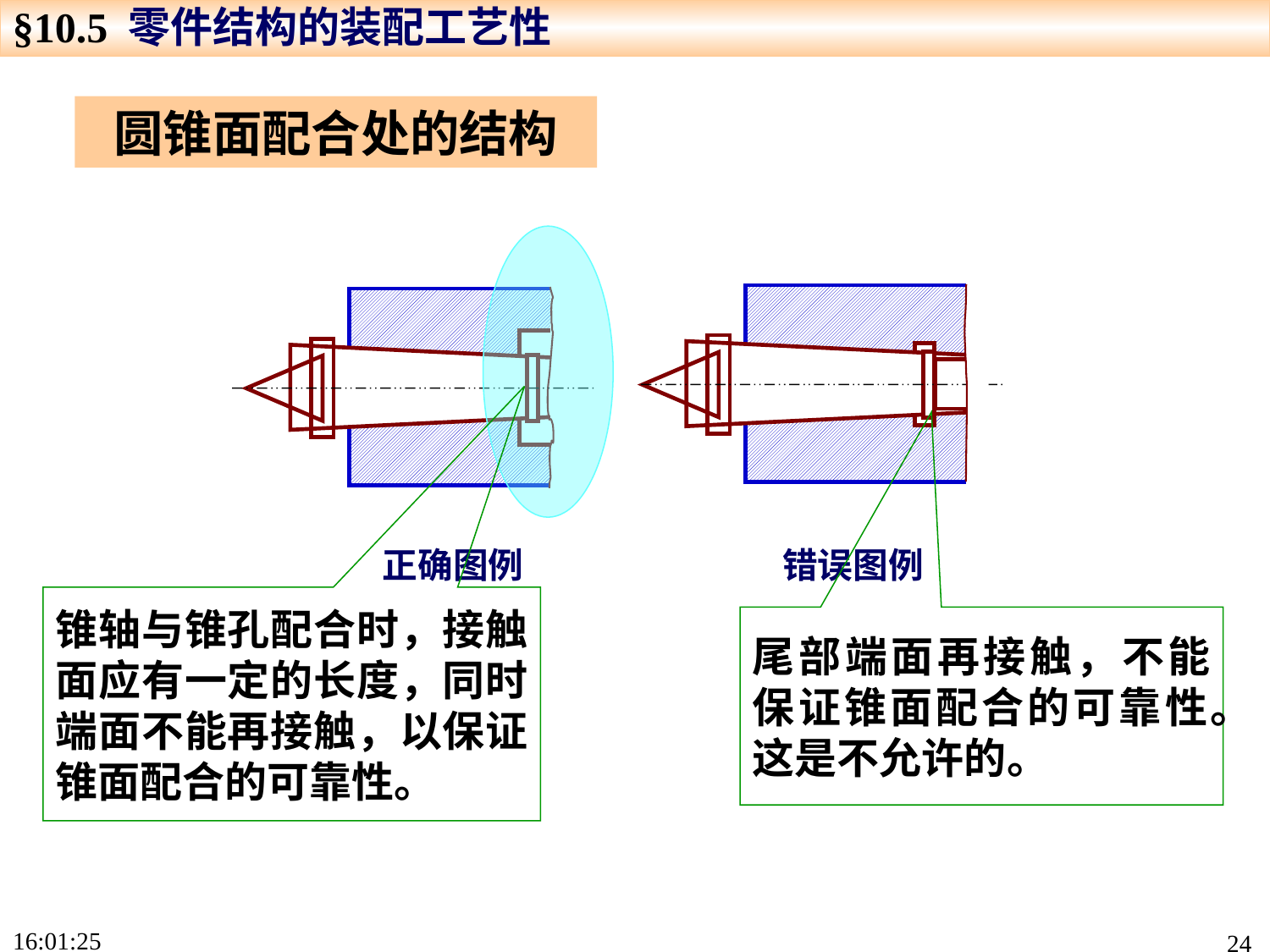

§10.5 零件结构的装配工艺性
圆锥面配合处的结构

正确图例
错误图例
锥轴与锥孔配合时，接触面应有一定的长度，同时端面不能再接触，以保证锥面配合的可靠性。
尾部端面再接触，不能保证锥面配合的可靠性。这是不允许的。
16:01:25
24